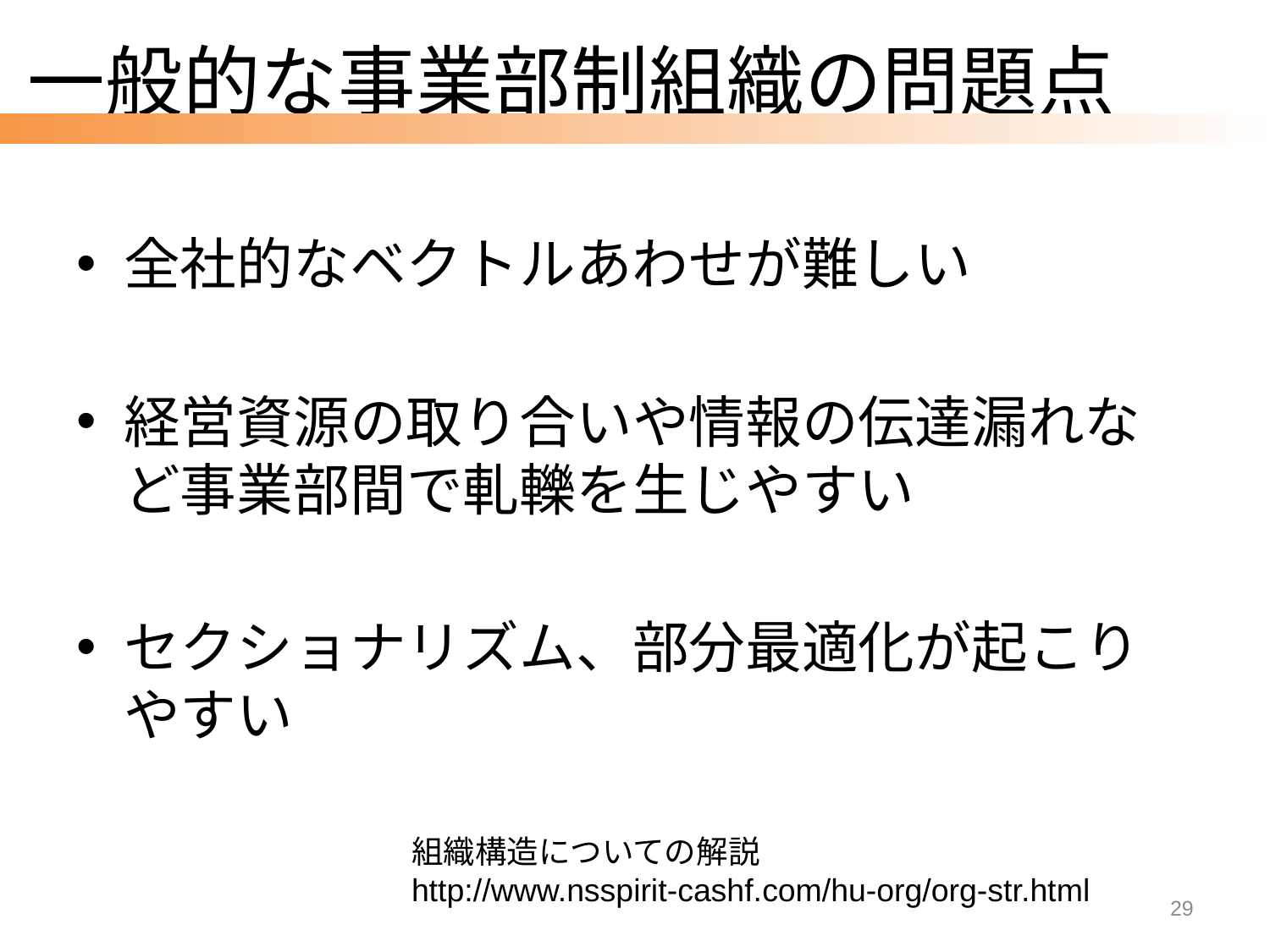

# 一般的な事業部制組織の問題点

全社的なベクトルあわせが難しい

経営資源の取り合いや情報の伝達漏れなど事業部間で軋轢を生じやすい

セクショナリズム、部分最適化が起こりやすい
組織構造についての解説
http://www.nsspirit-cashf.com/hu-org/org-str.html
29